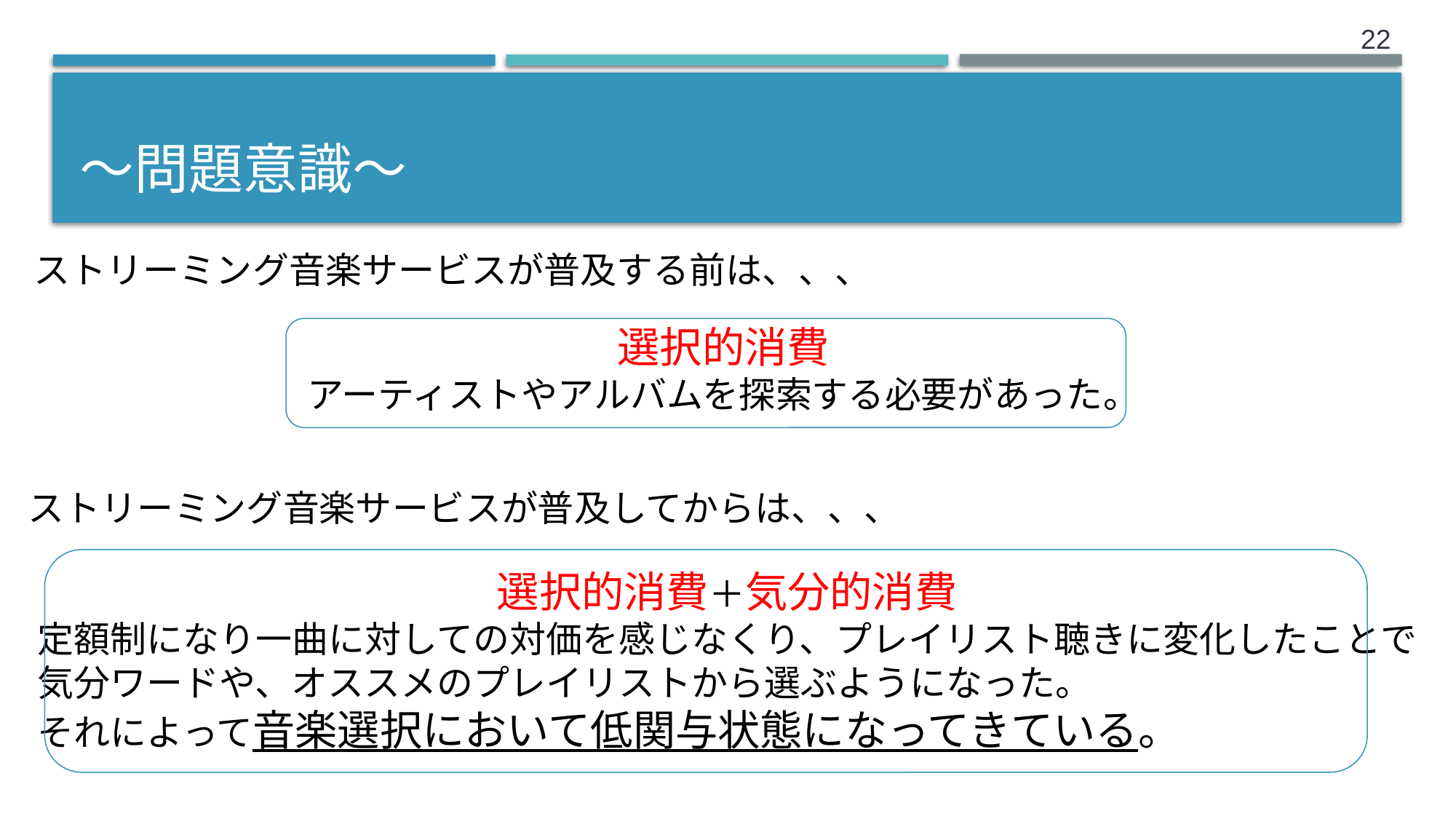

22
# 〜問題意識〜
ストリーミング音楽サービスが普及する前は、、、
選択的消費
アーティストやアルバムを探索する必要があった。

ストリーミング音楽サービスが普及してからは、、、

選択的消費＋気分的消費
定額制になり一曲に対しての対価を感じなくり、プレイリスト聴きに変化したことで
気分ワードや、オススメのプレイリストから選ぶようになった。
それによって音楽選択において低関与状態になってきている。